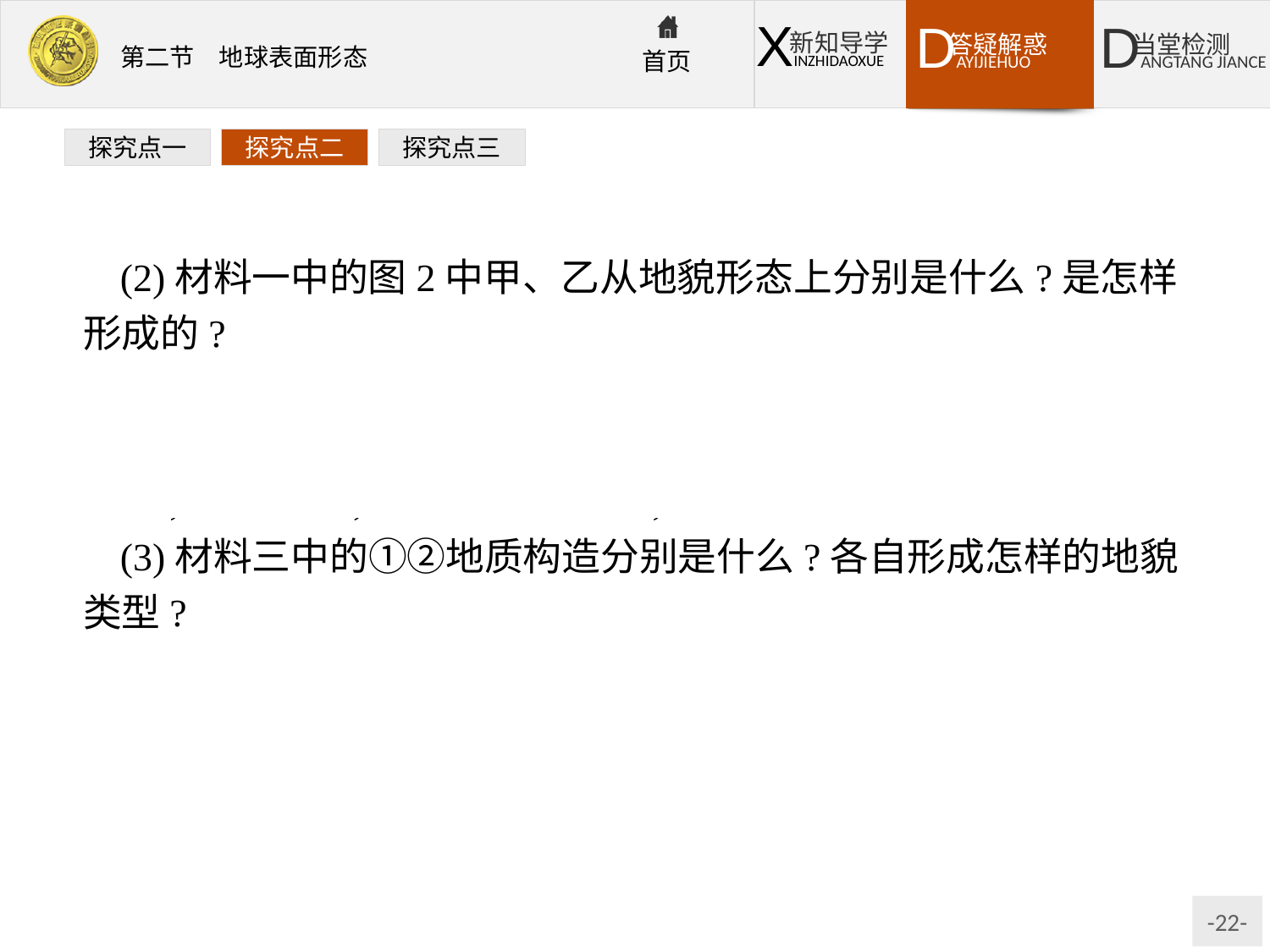

探究点一
探究点二
探究点三
(2)材料一中的图2中甲、乙从地貌形态上分别是什么?是怎样形成的?
提示:甲为谷地,成因是背斜的顶部受到张力作用,岩石破碎,容易被侵蚀,成为谷地;乙为山岭,成因是向斜的槽部受到的是挤压力,岩石坚硬,侵蚀的速度很慢,形成山岭。
(3)材料三中的①②地质构造分别是什么?各自形成怎样的地貌类型?
提示:①为地垒、②为地堑。地垒往往发育为山岭或高地;地堑形成谷地或低地。